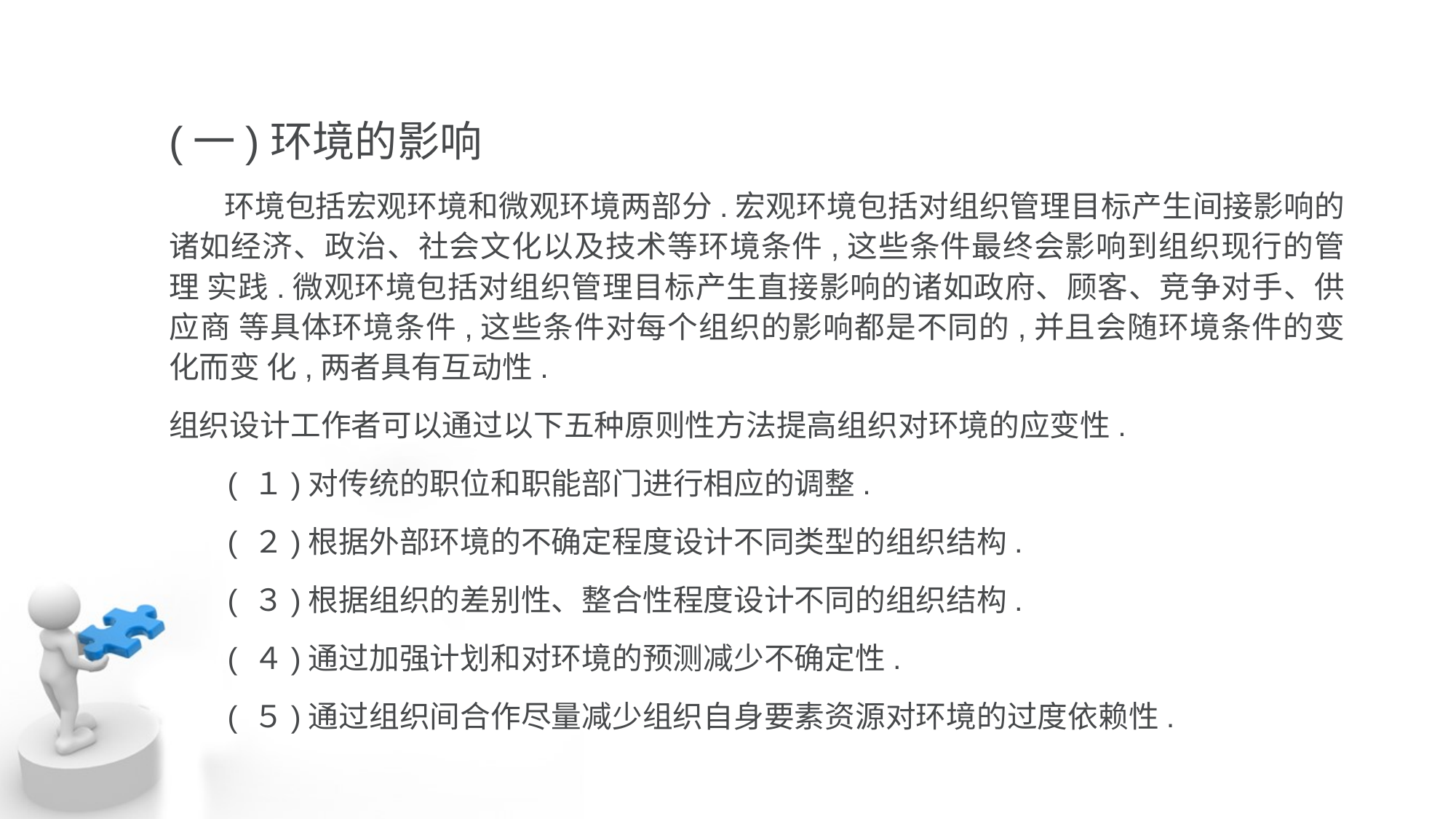

(一)环境的影响
       环境包括宏观环境和微观环境两部分.宏观环境包括对组织管理目标产生间接影响的 诸如经济、政治、社会文化以及技术等环境条件,这些条件最终会影响到组织现行的管理 实践.微观环境包括对组织管理目标产生直接影响的诸如政府、顾客、竞争对手、供应商 等具体环境条件,这些条件对每个组织的影响都是不同的,并且会随环境条件的变化而变 化,两者具有互动性.
组织设计工作者可以通过以下五种原则性方法提高组织对环境的应变性.
       ( １)对传统的职位和职能部门进行相应的调整.
       ( ２)根据外部环境的不确定程度设计不同类型的组织结构.
       ( ３)根据组织的差别性、整合性程度设计不同的组织结构.
       ( ４)通过加强计划和对环境的预测减少不确定性.
       ( ５)通过组织间合作尽量减少组织自身要素资源对环境的过度依赖性.